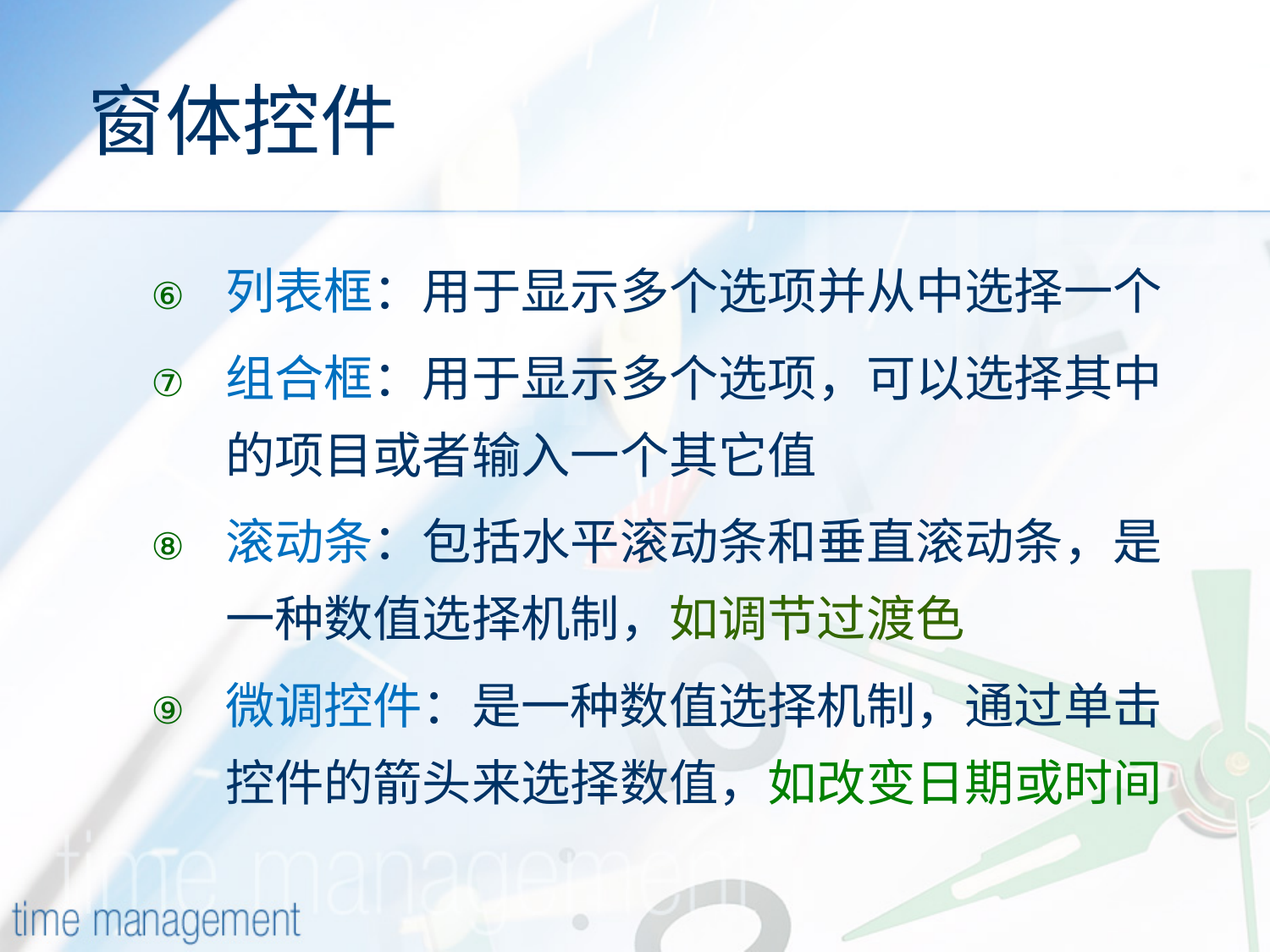

# 窗体控件
列表框：用于显示多个选项并从中选择一个
组合框：用于显示多个选项，可以选择其中的项目或者输入一个其它值
滚动条：包括水平滚动条和垂直滚动条，是一种数值选择机制，如调节过渡色
微调控件：是一种数值选择机制，通过单击控件的箭头来选择数值，如改变日期或时间